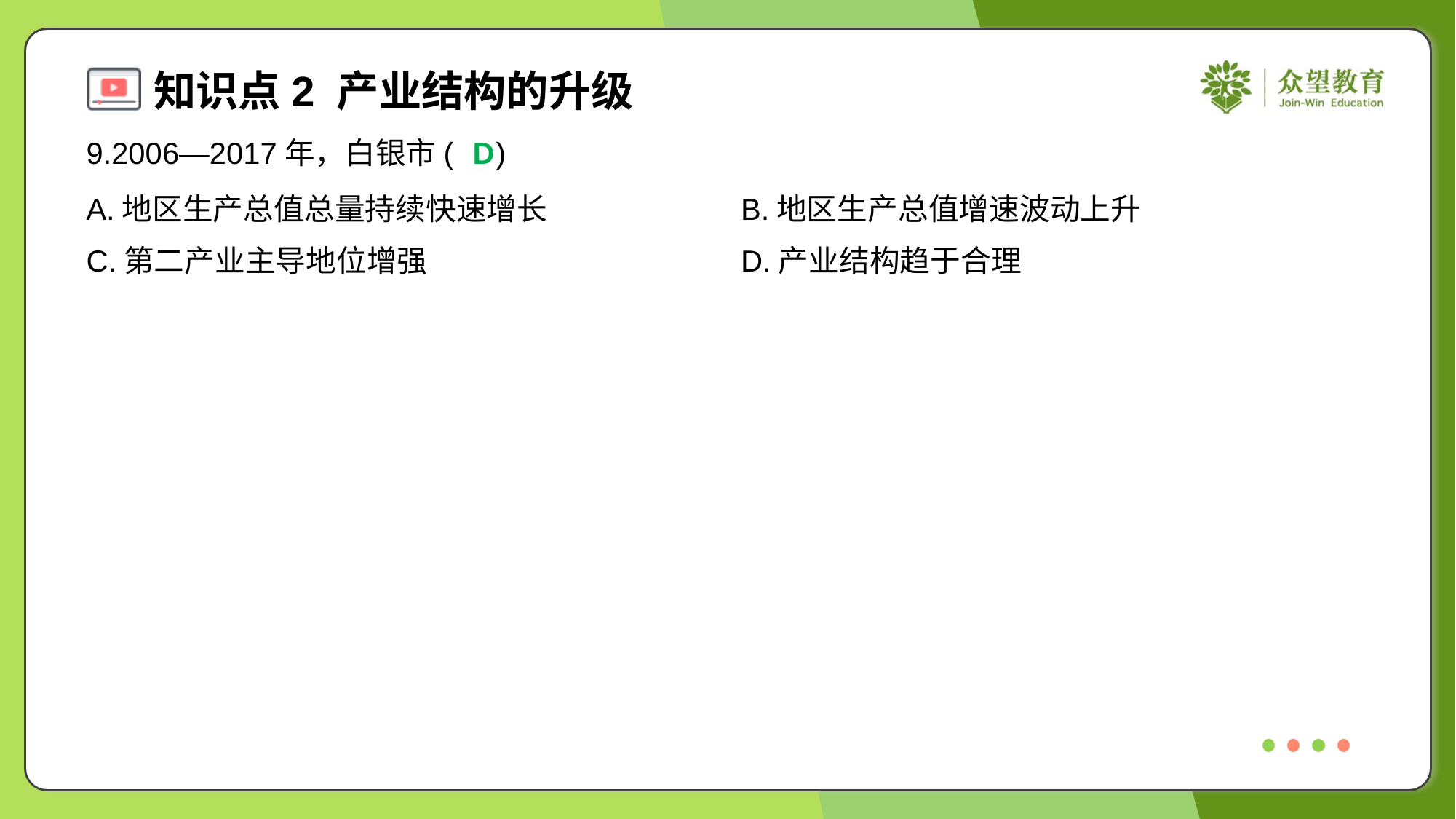

9.2006—2017年，白银市(     )
D
A.地区生产总值总量持续快速增长	B.地区生产总值增速波动上升
C.第二产业主导地位增强	D.产业结构趋于合理